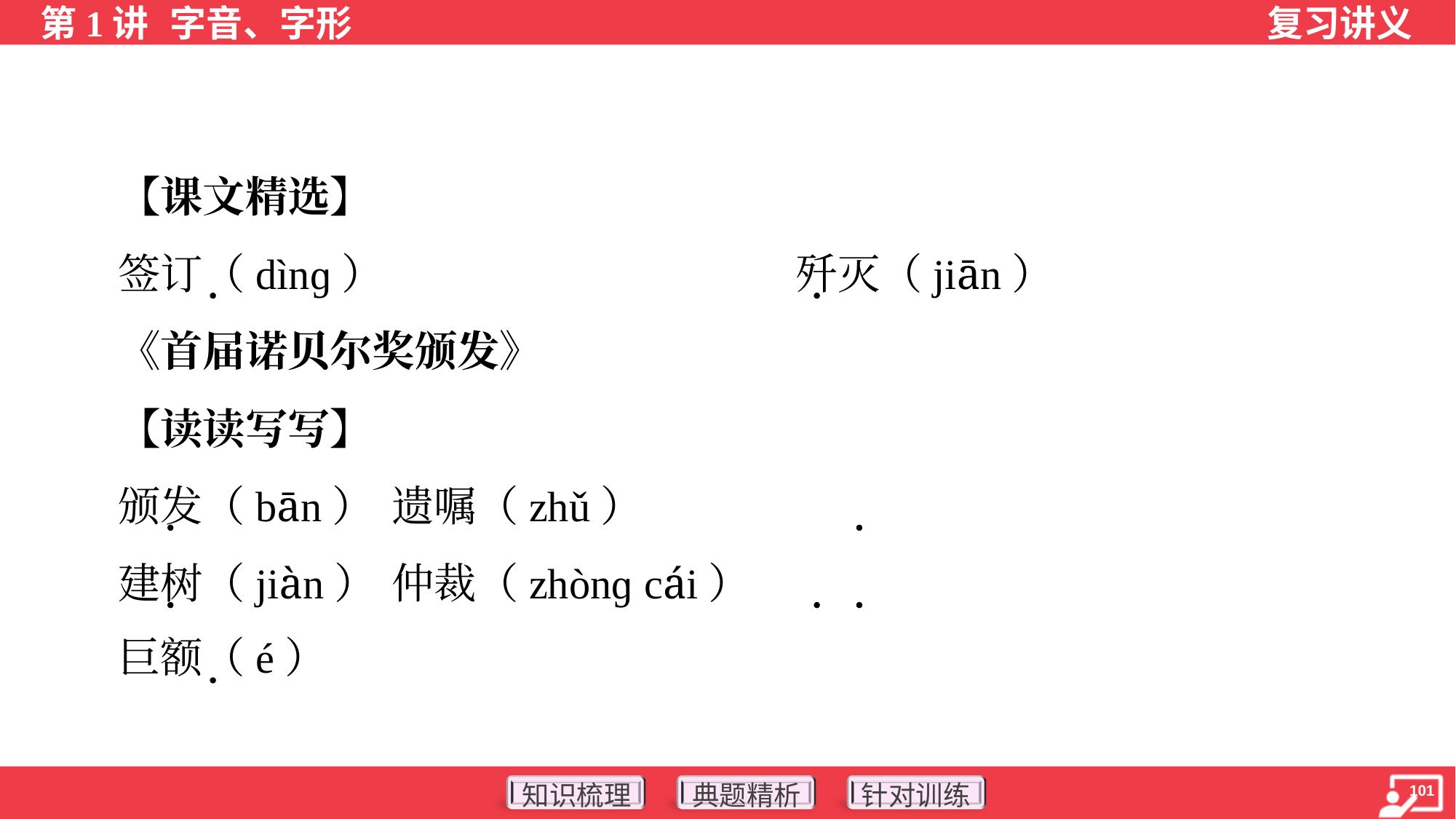

【课文精选】
    签订（dìnɡ）	歼灭（jiān）
    《首届诺贝尔奖颁发》
    【读读写写】
    颁发（bān）	遗嘱（zhǔ）
    建树（jiàn）	仲裁（zhònɡ cái）
    巨额（é）